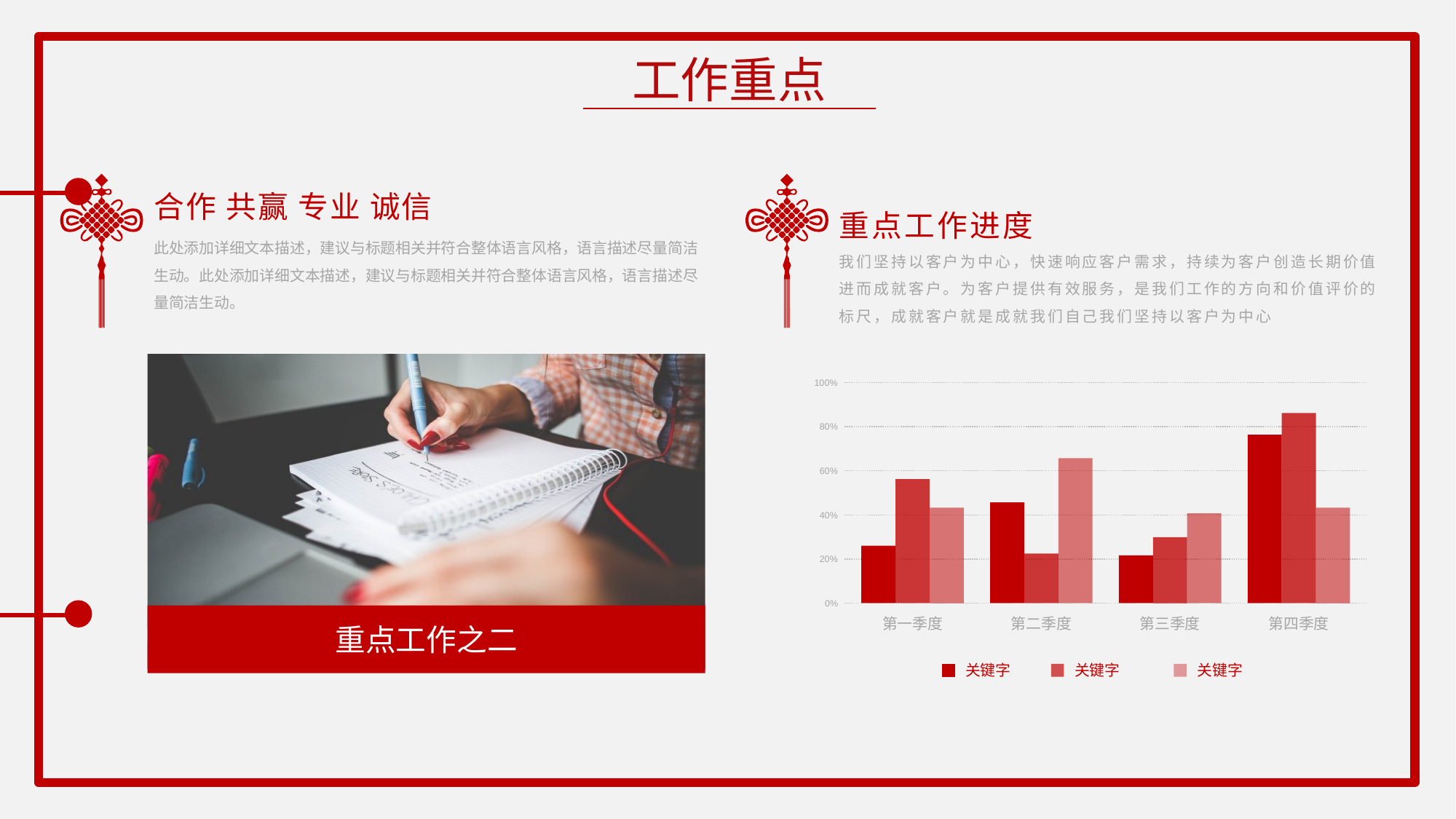

工作重点
重点工作进度
我们坚持以客户为中心，快速响应客户需求，持续为客户创造长期价值进而成就客户。为客户提供有效服务，是我们工作的方向和价值评价的标尺，成就客户就是成就我们自己我们坚持以客户为中心

合作 共赢 专业 诚信
此处添加详细文本描述，建议与标题相关并符合整体语言风格，语言描述尽量简洁生动。此处添加详细文本描述，建议与标题相关并符合整体语言风格，语言描述尽量简洁生动。

重点工作之二
100%
80%
60%
40%
20%
0%

第一季度
第二季度
第三季度
第四季度
关键字

关键字

关键字